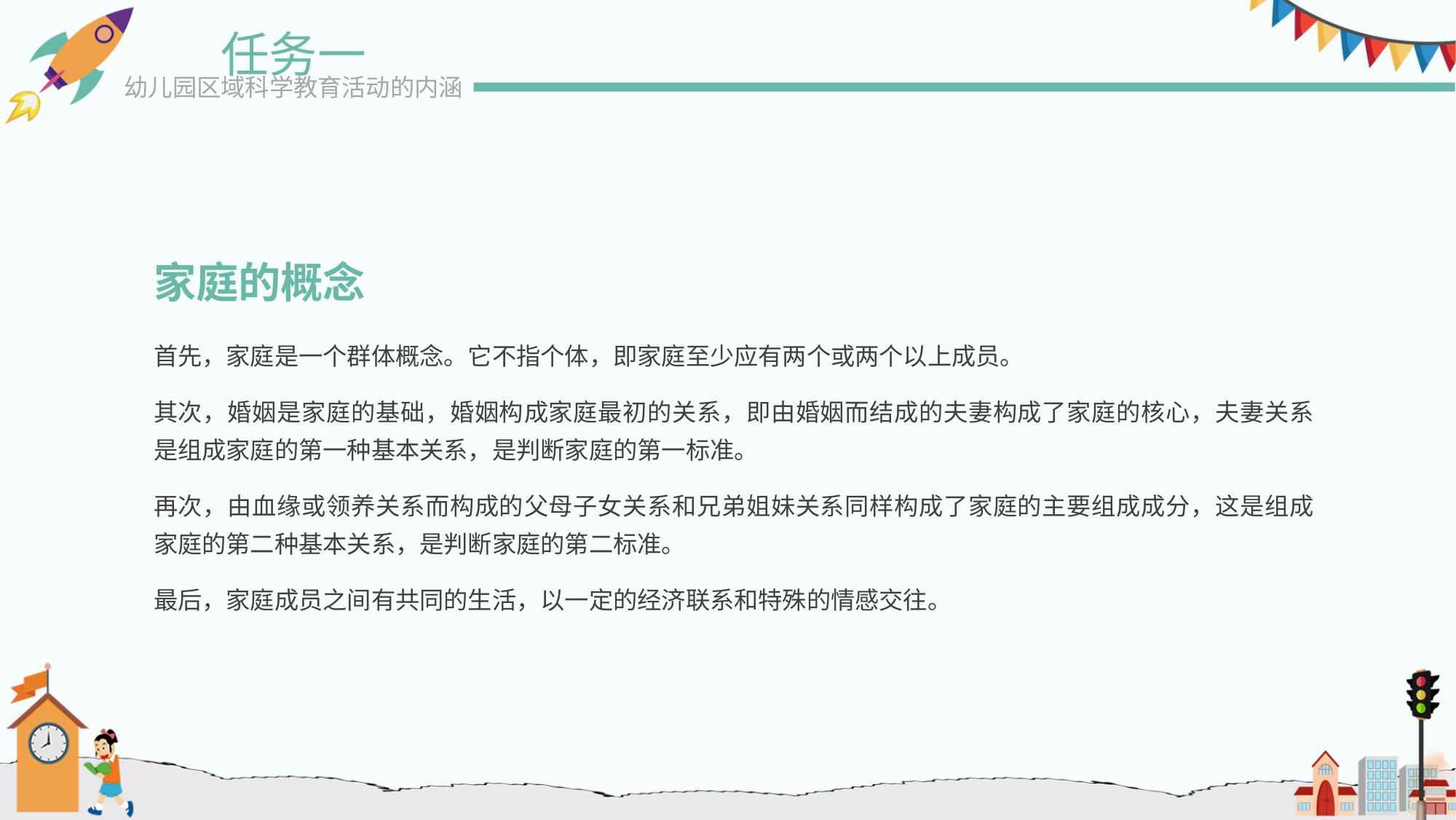

任务一
幼儿园区域科学教育活动的内涵

家庭的概念
首先，家庭是一个群体概念。它不指个体，即家庭至少应有两个或两个以上成员。
其次，婚姻是家庭的基础，婚姻构成家庭最初的关系，即由婚姻而结成的夫妻构成了家庭的核心，夫妻关系是组成家庭的第一种基本关系，是判断家庭的第一标准。
再次，由血缘或领养关系而构成的父母子女关系和兄弟姐妹关系同样构成了家庭的主要组成成分，这是组成家庭的第二种基本关系，是判断家庭的第二标准。
最后，家庭成员之间有共同的生活，以一定的经济联系和特殊的情感交往。